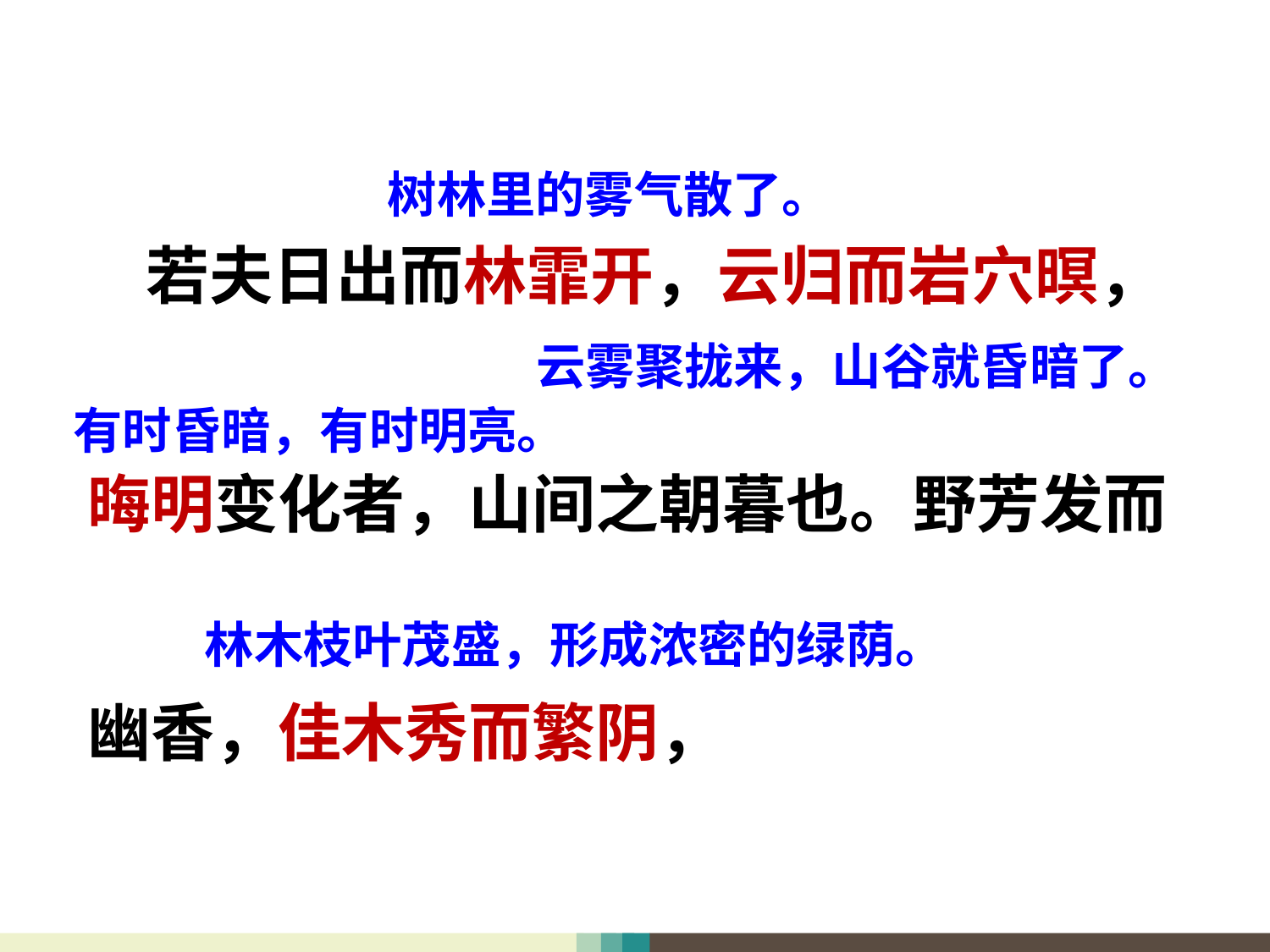

树林里的雾气散了。
   若夫日出而林霏开，云归而岩穴暝，

晦明变化者，山间之朝暮也。野芳发而

幽香，佳木秀而繁阴，
云雾聚拢来，山谷就昏暗了。
有时昏暗，有时明亮。
林木枝叶茂盛，形成浓密的绿荫。